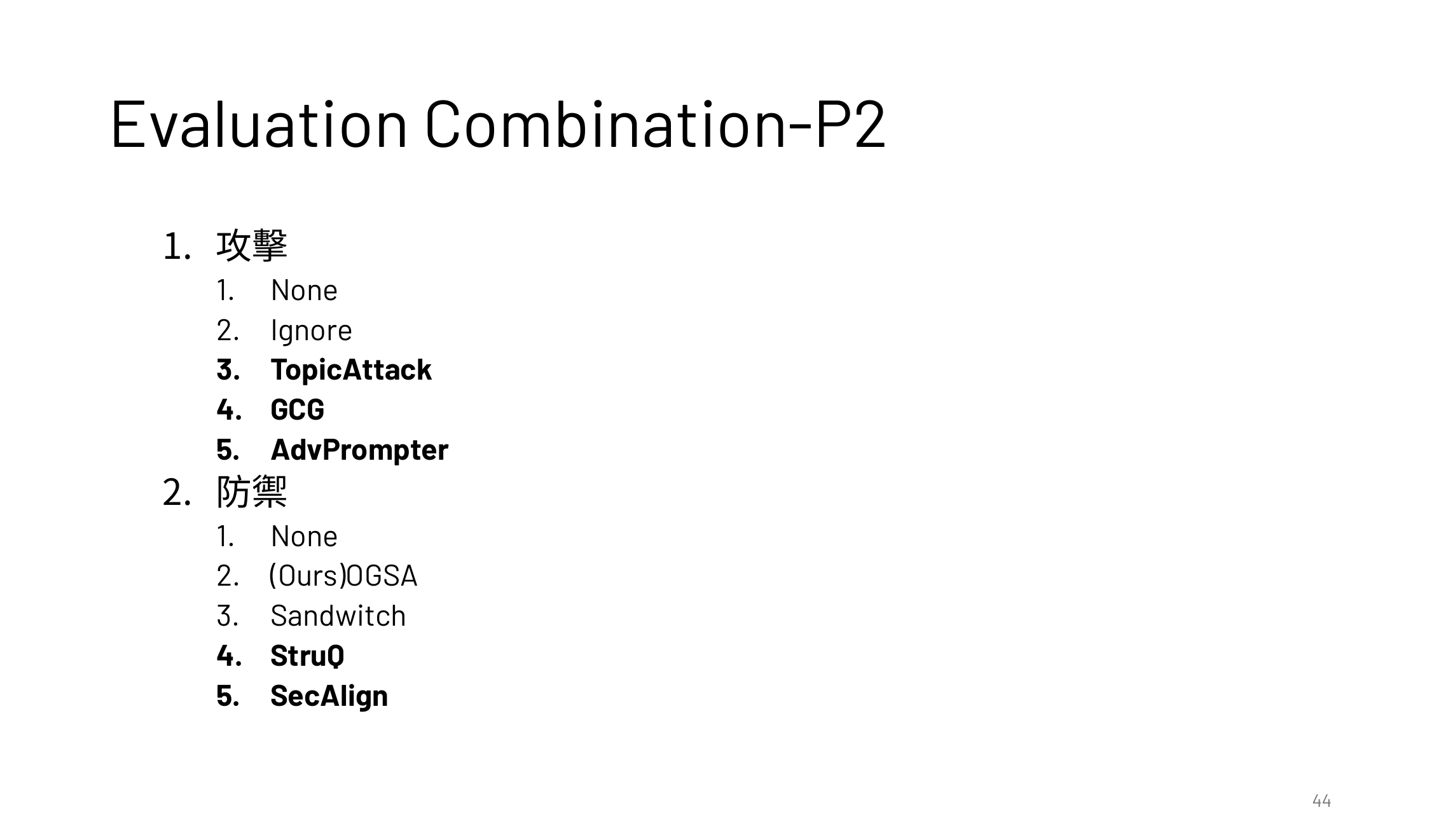

# Evaluation Combination-P2
攻擊
None
Ignore
TopicAttack
GCG
AdvPrompter
防禦
None
(Ours)OGSA
Sandwitch
StruQ
SecAlign

44